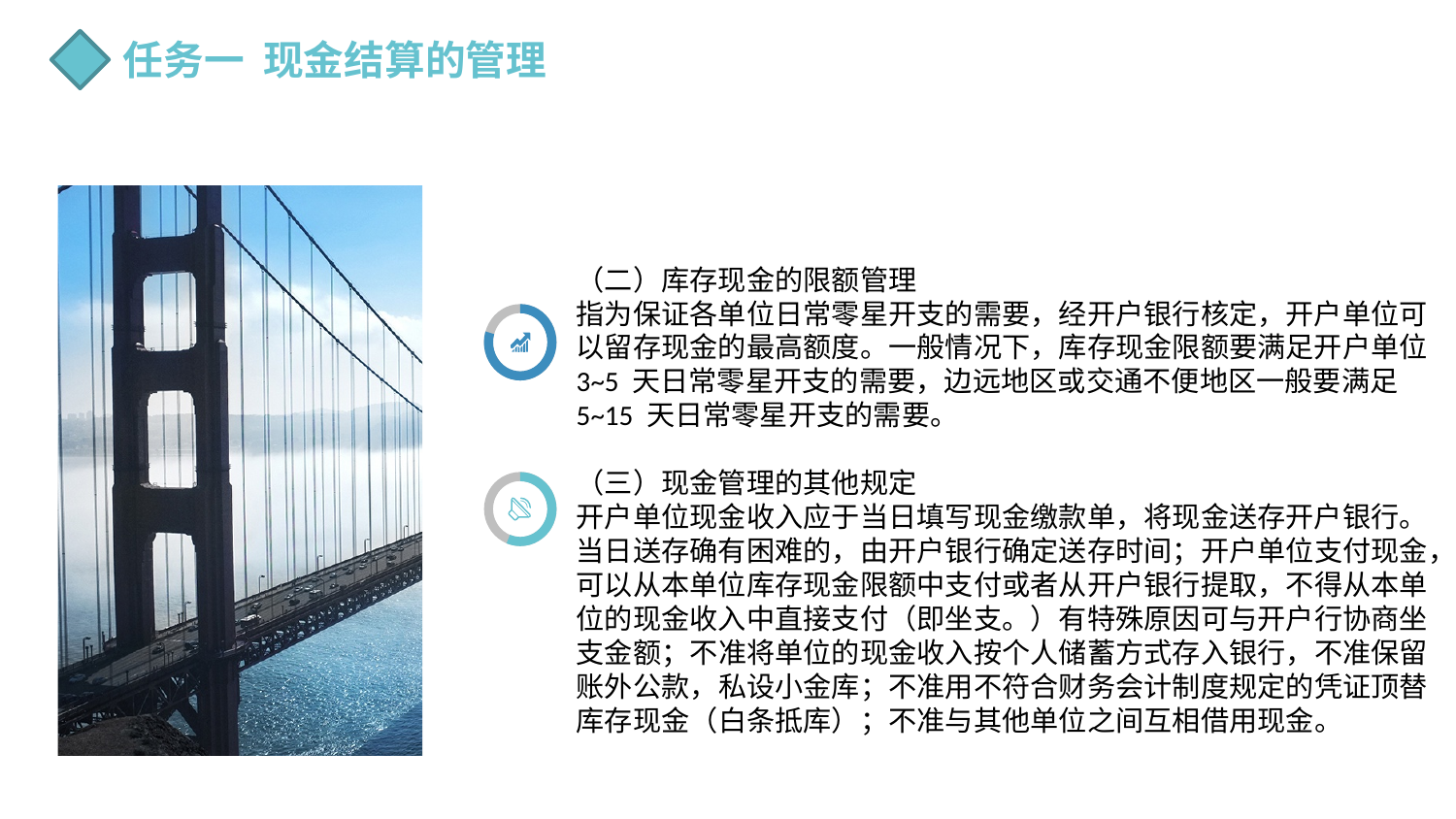

任务一  现金结算的管理

（二）库存现金的限额管理
指为保证各单位日常零星开支的需要，经开户银行核定，开户单位可以留存现金的最高额度。一般情况下，库存现金限额要满足开户单位3~5 天日常零星开支的需要，边远地区或交通不便地区一般要满足 5~15 天日常零星开支的需要。

（三）现金管理的其他规定
开户单位现金收入应于当日填写现金缴款单，将现金送存开户银行。当日送存确有困难的，由开户银行确定送存时间；开户单位支付现金，可以从本单位库存现金限额中支付或者从开户银行提取，不得从本单位的现金收入中直接支付（即坐支。）有特殊原因可与开户行协商坐支金额；不准将单位的现金收入按个人储蓄方式存入银行，不准保留账外公款，私设小金库；不准用不符合财务会计制度规定的凭证顶替库存现金（白条抵库）；不准与其他单位之间互相借用现金。